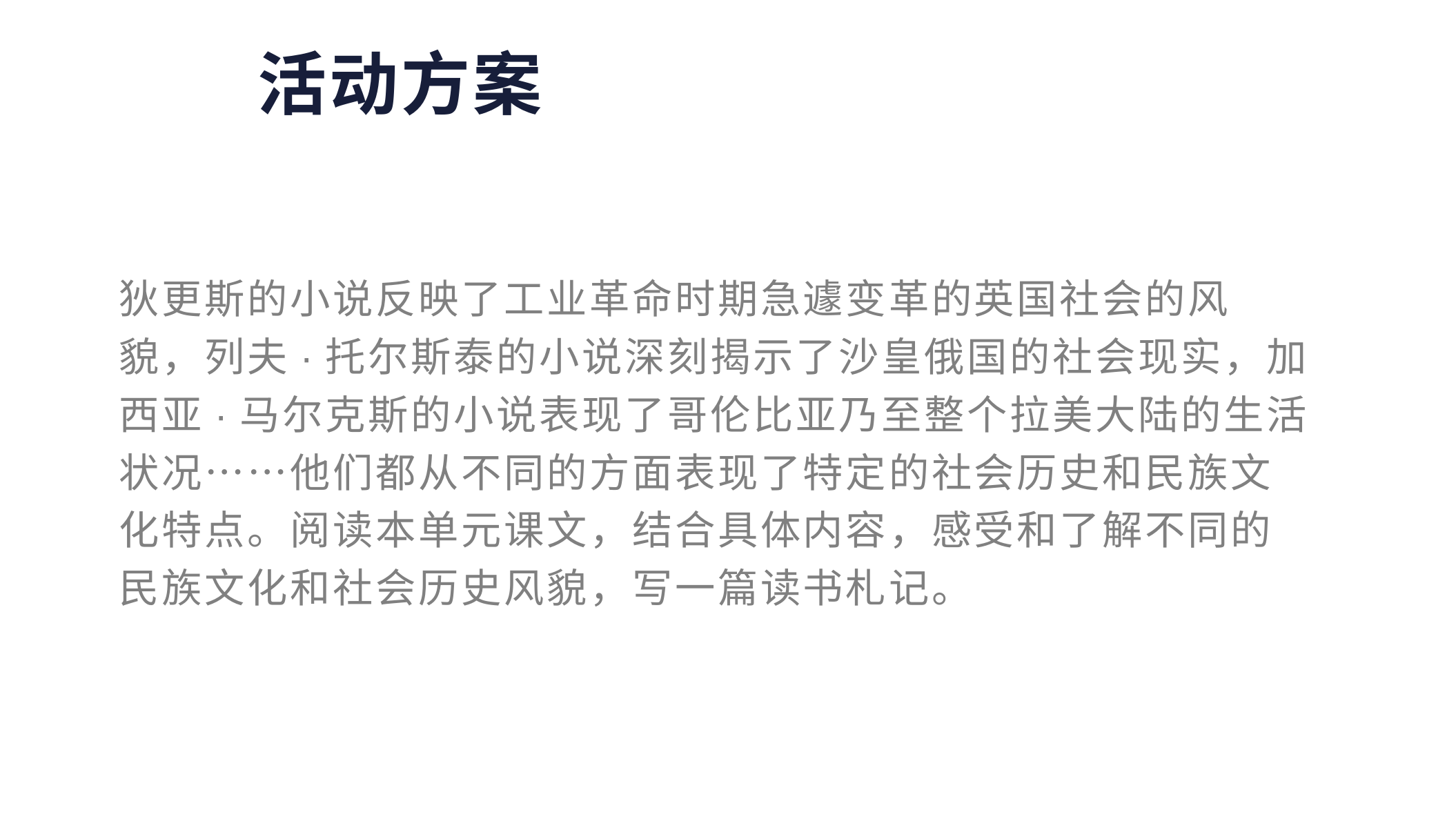

活动方案
狄更斯的小说反映了工业革命时期急遽变革的英国社会的风貌，列夫·托尔斯泰的小说深刻揭示了沙皇俄国的社会现实，加西亚·马尔克斯的小说表现了哥伦比亚乃至整个拉美大陆的生活状况……他们都从不同的方面表现了特定的社会历史和民族文化特点。阅读本单元课文，结合具体内容，感受和了解不同的民族文化和社会历史风貌，写一篇读书札记。